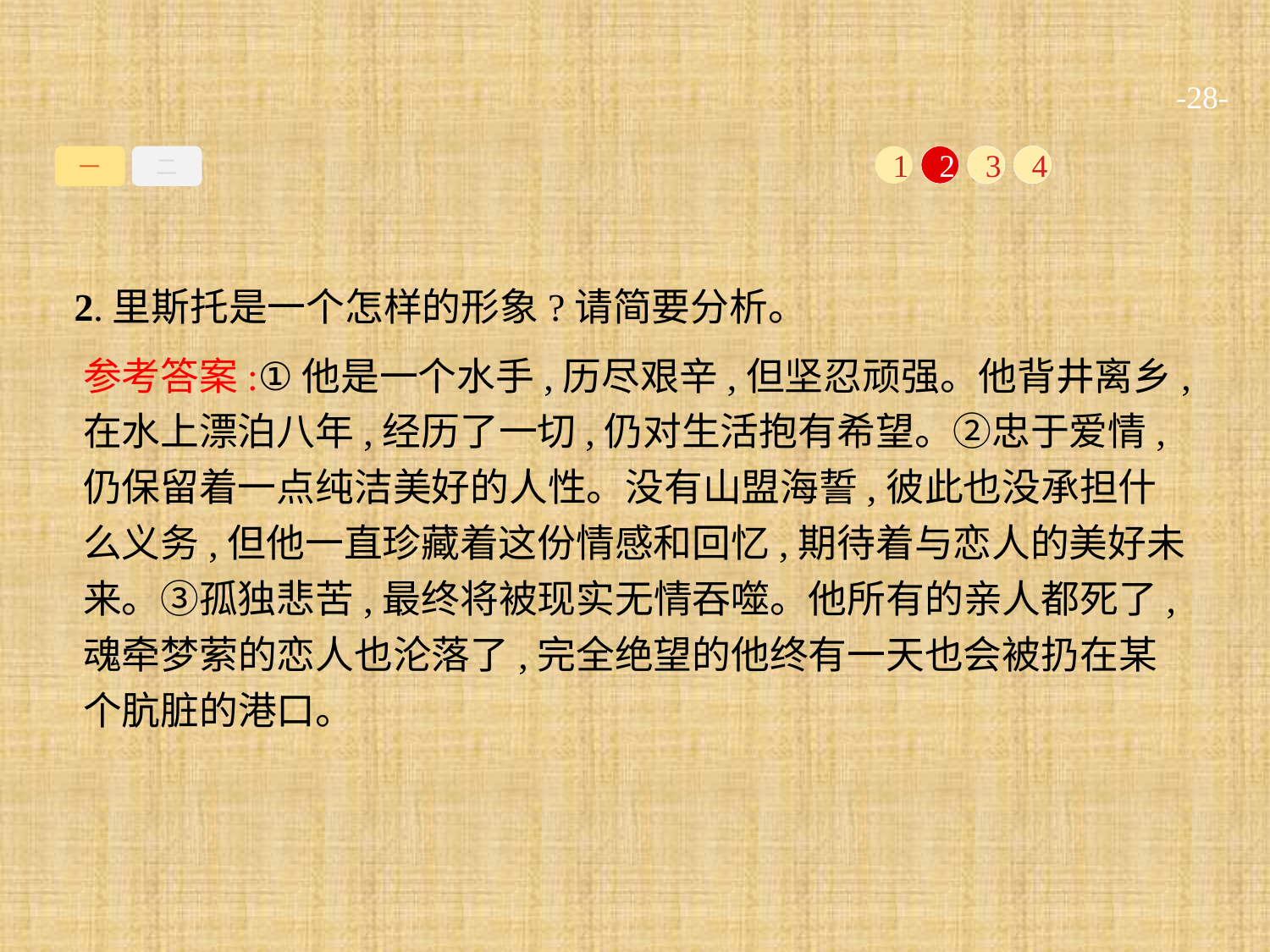

-28-
一
二
1
2
3
4
2.里斯托是一个怎样的形象?请简要分析。
参考答案:①他是一个水手,历尽艰辛,但坚忍顽强。他背井离乡,在水上漂泊八年,经历了一切,仍对生活抱有希望。②忠于爱情,仍保留着一点纯洁美好的人性。没有山盟海誓,彼此也没承担什么义务,但他一直珍藏着这份情感和回忆,期待着与恋人的美好未来。③孤独悲苦,最终将被现实无情吞噬。他所有的亲人都死了,魂牵梦萦的恋人也沦落了,完全绝望的他终有一天也会被扔在某个肮脏的港口。